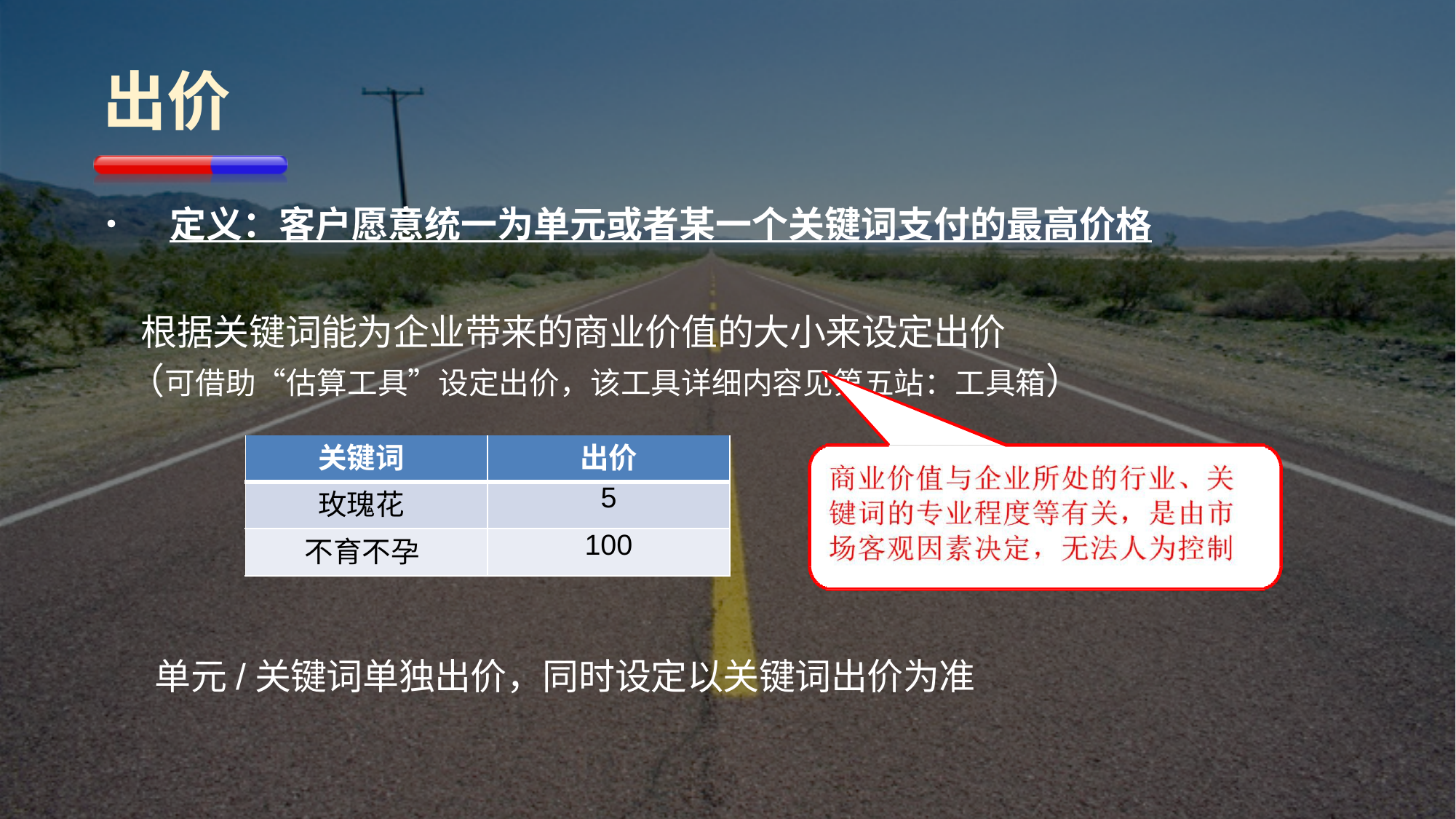

出价
 •    定义：客户愿意统一为单元或者某一个关键词支付的最高价格
      根据关键词能为企业带来的商业价值的大小来设定出价
（可借助“估算工具”设定出价，该工具详细内容见第五站：工具箱）

| 关键词 | 出价 |
| --- | --- |
| 玫瑰花 | 5 |
| 不育不孕 | 100 |

	  单元/关键词单独出价，同时设定以关键词出价为准